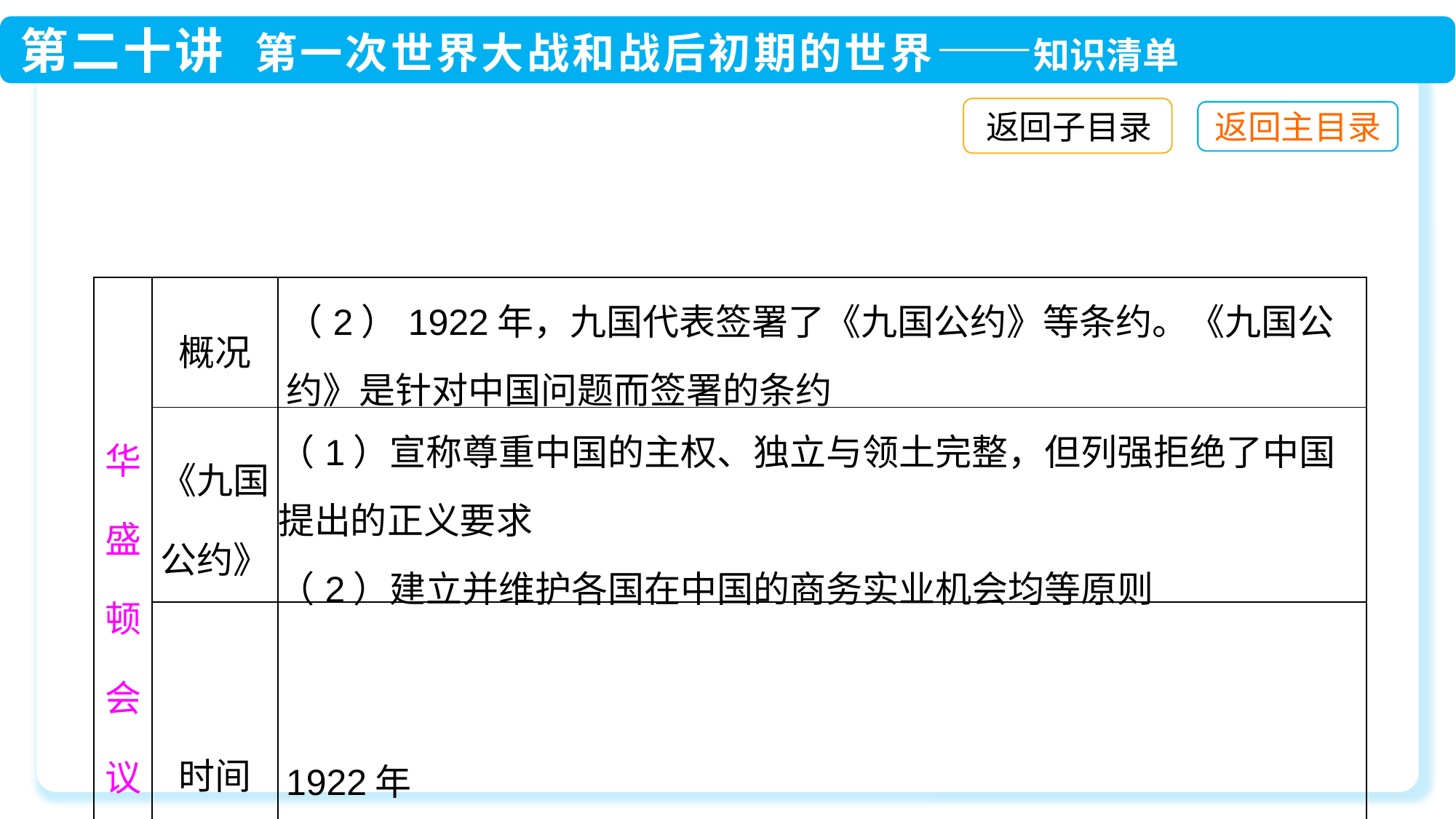

返回子目录
| 华盛顿会议 | 概况 | （2）1922年，九国代表签署了《九国公约》等条约。《九国公约》是针对中国问题而签署的条约 |
| --- | --- | --- |
|  | 《九国公约》 | （1）宣称尊重中国的主权、独立与领土完整，但列强拒绝了中国提出的正义要求 （2）建立并维护各国在中国的商务实业机会均等原则 |
|  | 时间 | 1922年 |